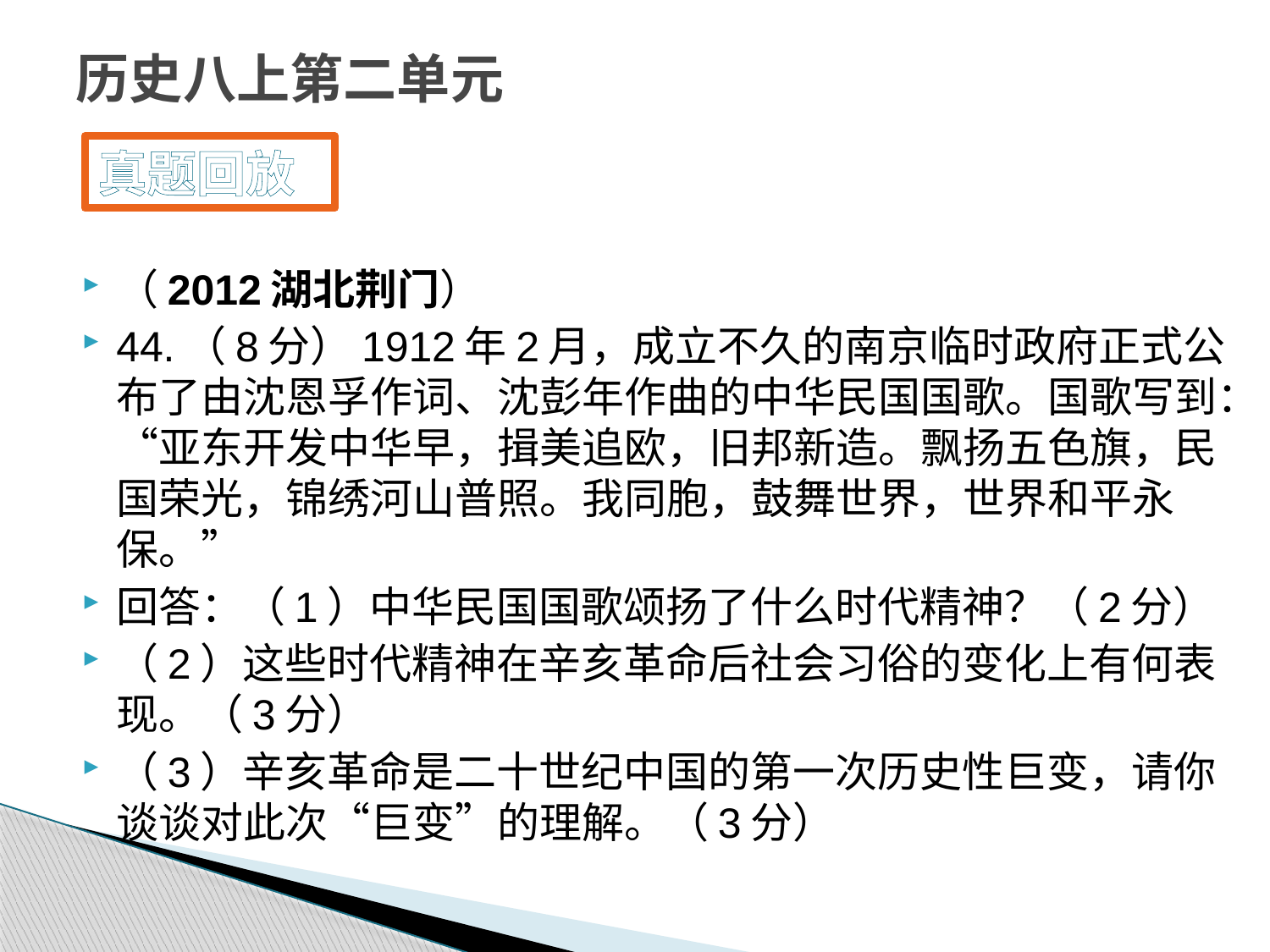

# 历史八上第二单元
真题回放
（2012湖北荆门）
44.（8分）1912年2月，成立不久的南京临时政府正式公布了由沈恩孚作词、沈彭年作曲的中华民国国歌。国歌写到：“亚东开发中华早，揖美追欧，旧邦新造。飘扬五色旗，民国荣光，锦绣河山普照。我同胞，鼓舞世界，世界和平永保。”
回答：（1）中华民国国歌颂扬了什么时代精神？（2分）
（2）这些时代精神在辛亥革命后社会习俗的变化上有何表现。（3分）
（3）辛亥革命是二十世纪中国的第一次历史性巨变，请你谈谈对此次“巨变”的理解。（3分）